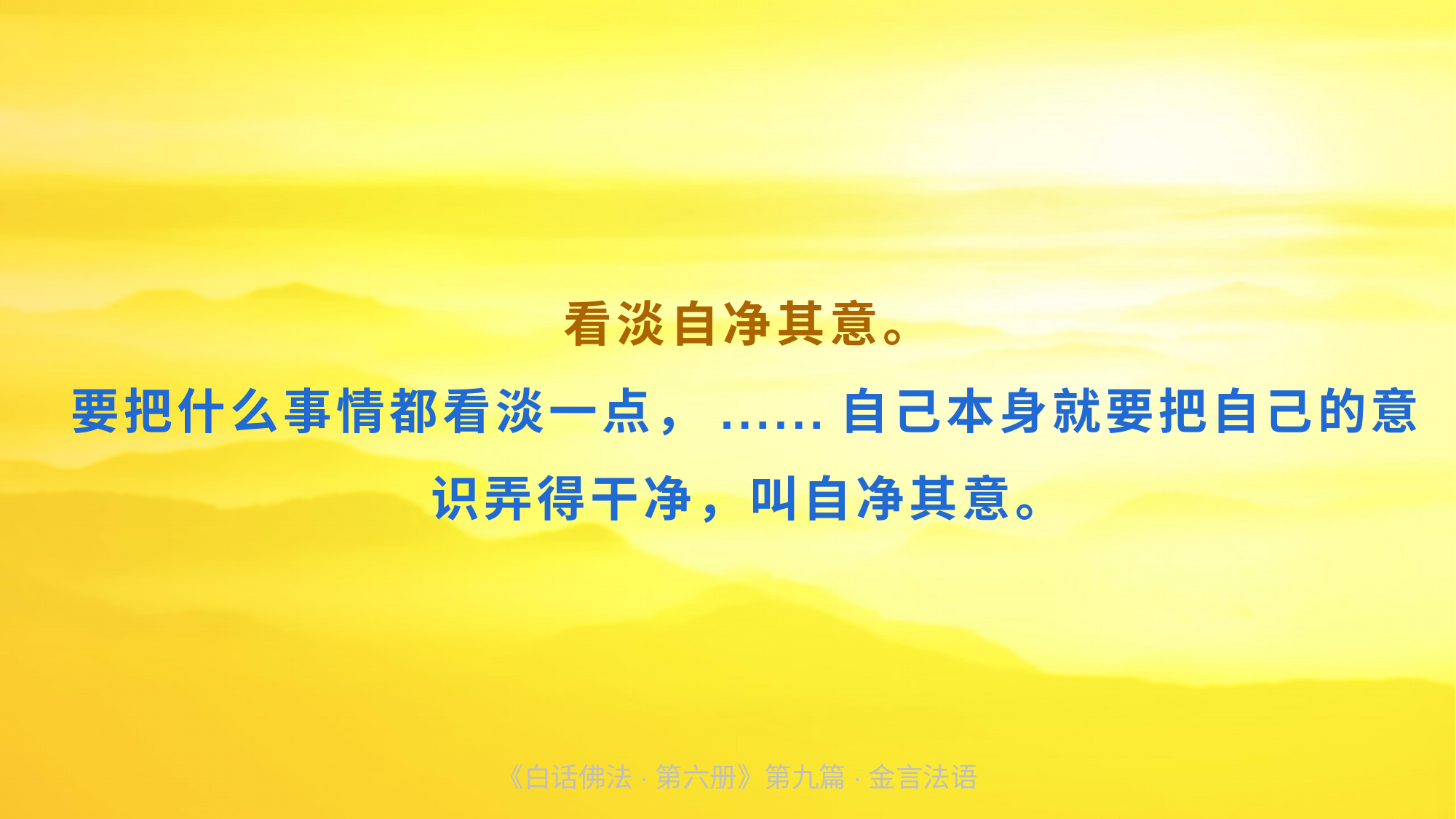

看淡自净其意。
要把什么事情都看淡一点，......自己本身就要把自己的意识弄得干净，叫自净其意。
  《白话佛法·第六册》第九篇·金言法语